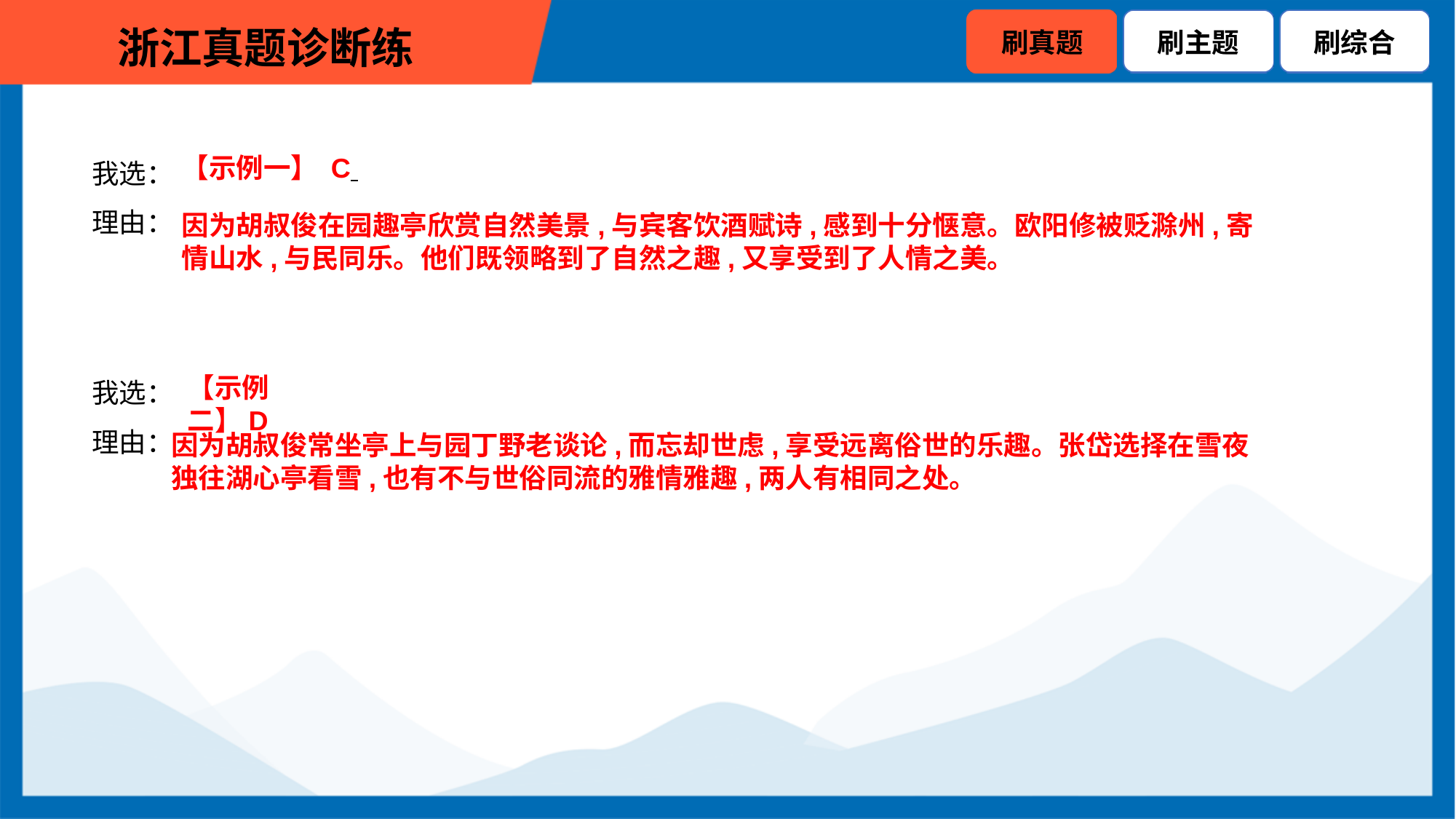

我选：
理由：
【示例一】 C
因为胡叔俊在园趣亭欣赏自然美景,与宾客饮酒赋诗,感到十分惬意。欧阳修被贬滁州,寄情山水,与民同乐。他们既领略到了自然之趣,又享受到了人情之美。
我选：
理由：
【示例二】D
因为胡叔俊常坐亭上与园丁野老谈论,而忘却世虑,享受远离俗世的乐趣。张岱选择在雪夜独往湖心亭看雪,也有不与世俗同流的雅情雅趣,两人有相同之处。